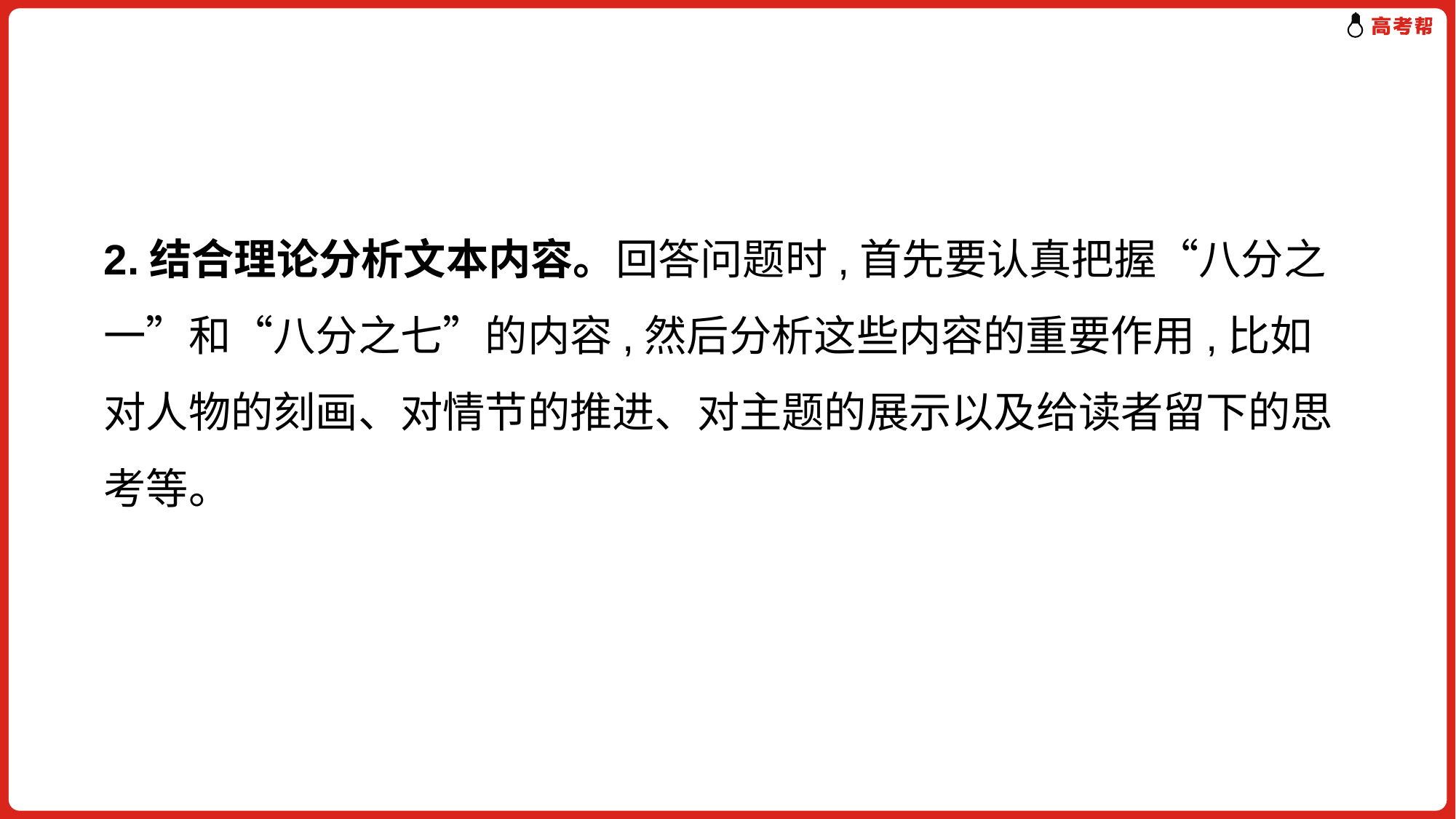

2.结合理论分析文本内容。回答问题时,首先要认真把握“八分之一”和“八分之七”的内容,然后分析这些内容的重要作用,比如对人物的刻画、对情节的推进、对主题的展示以及给读者留下的思考等。